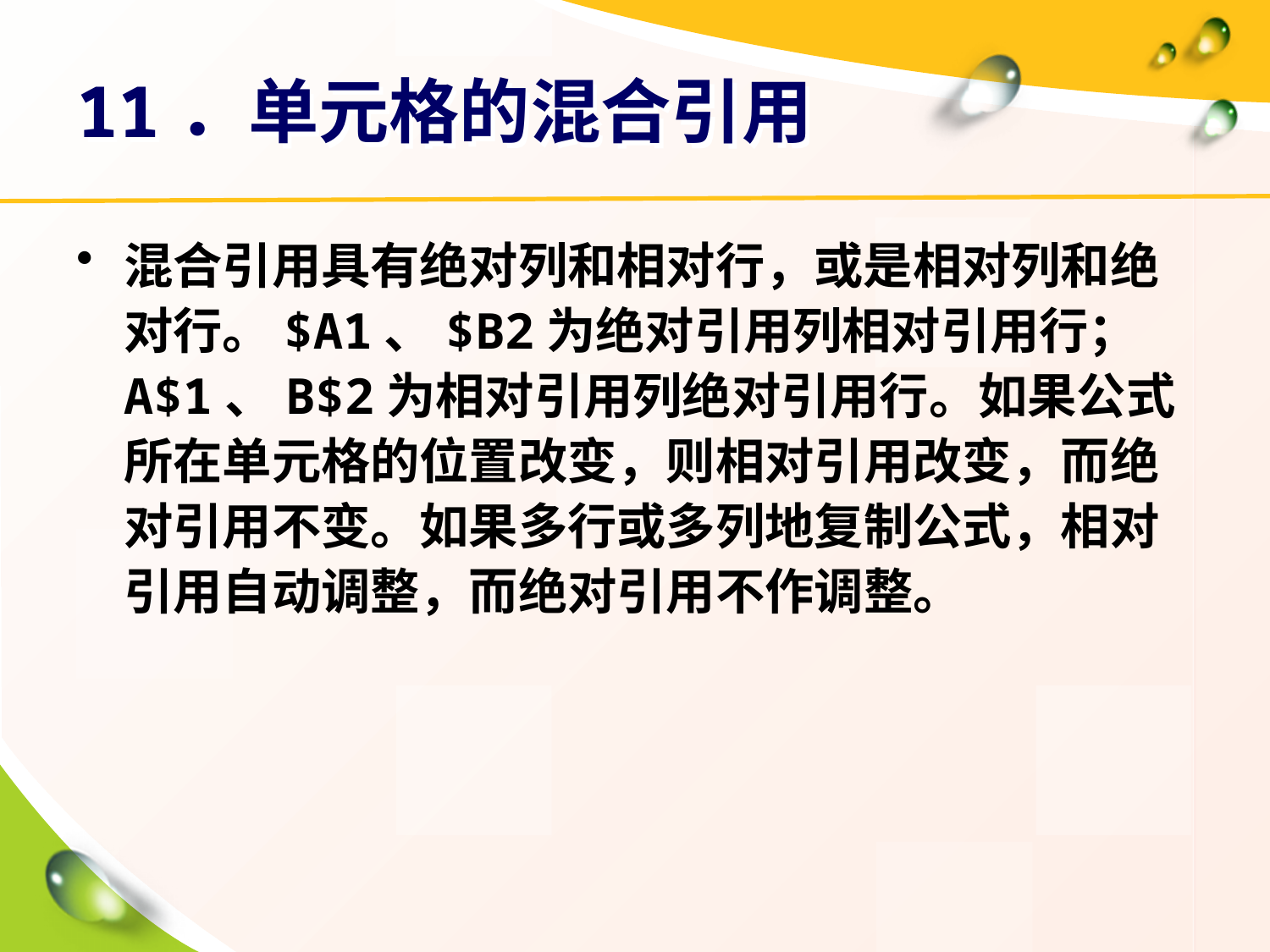

# 11．单元格的混合引用
混合引用具有绝对列和相对行，或是相对列和绝对行。$A1、$B2为绝对引用列相对引用行；A$1、B$2为相对引用列绝对引用行。如果公式所在单元格的位置改变，则相对引用改变，而绝对引用不变。如果多行或多列地复制公式，相对引用自动调整，而绝对引用不作调整。